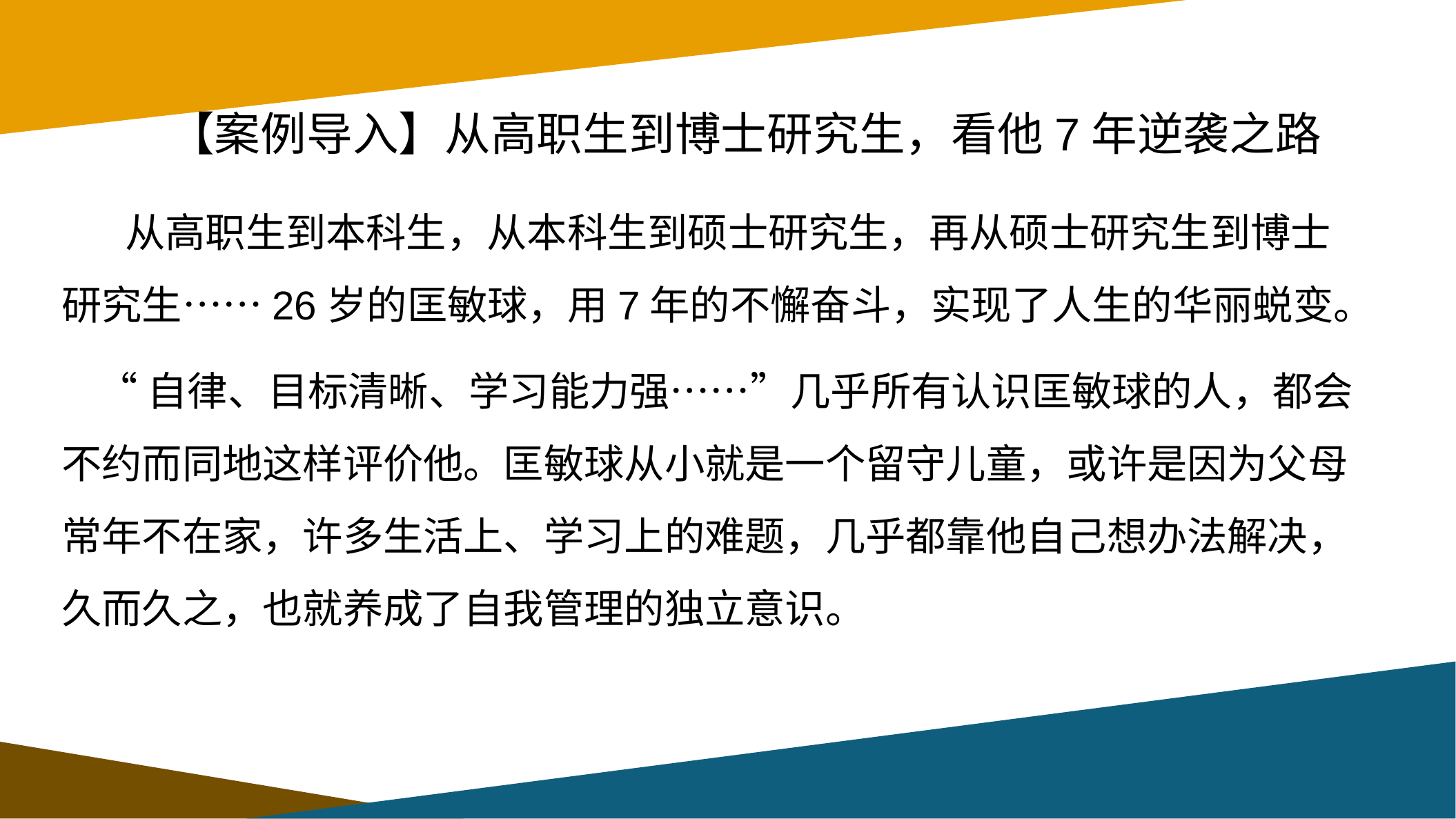

# 【案例导入】从高职生到博士研究生，看他7年逆袭之路
      从高职生到本科生，从本科生到硕士研究生，再从硕士研究生到博士研究生……26岁的匡敏球，用7年的不懈奋斗，实现了人生的华丽蜕变。
    “自律、目标清晰、学习能力强……”几乎所有认识匡敏球的人，都会不约而同地这样评价他。匡敏球从小就是一个留守儿童，或许是因为父母常年不在家，许多生活上、学习上的难题，几乎都靠他自己想办法解决，久而久之，也就养成了自我管理的独立意识。